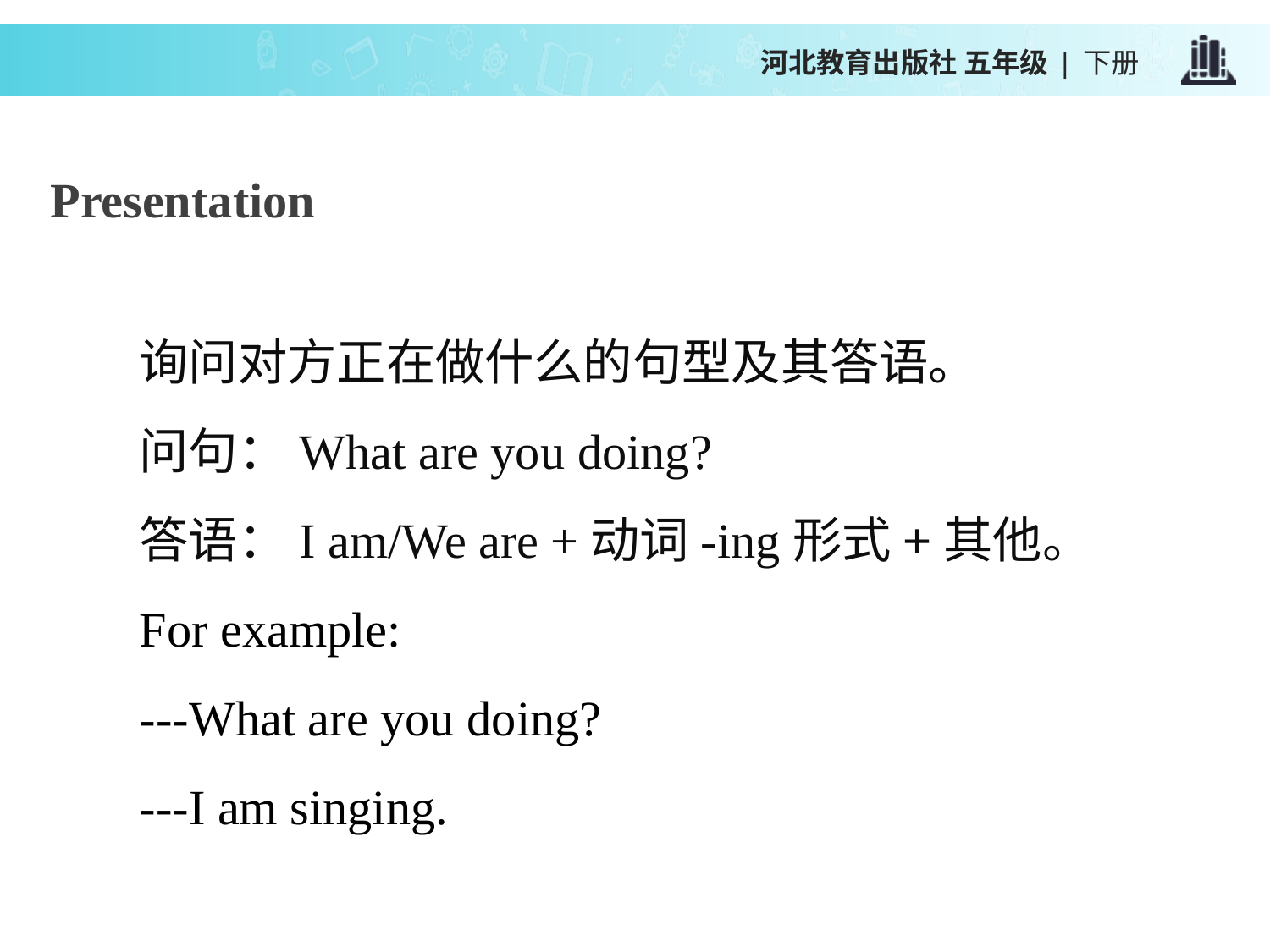

河北教育出版社 五年级 | 下册
Presentation
询问对方正在做什么的句型及其答语。
问句：What are you doing?
答语：I am/We are +动词-ing形式+其他。
For example:
---What are you doing?
---I am singing.